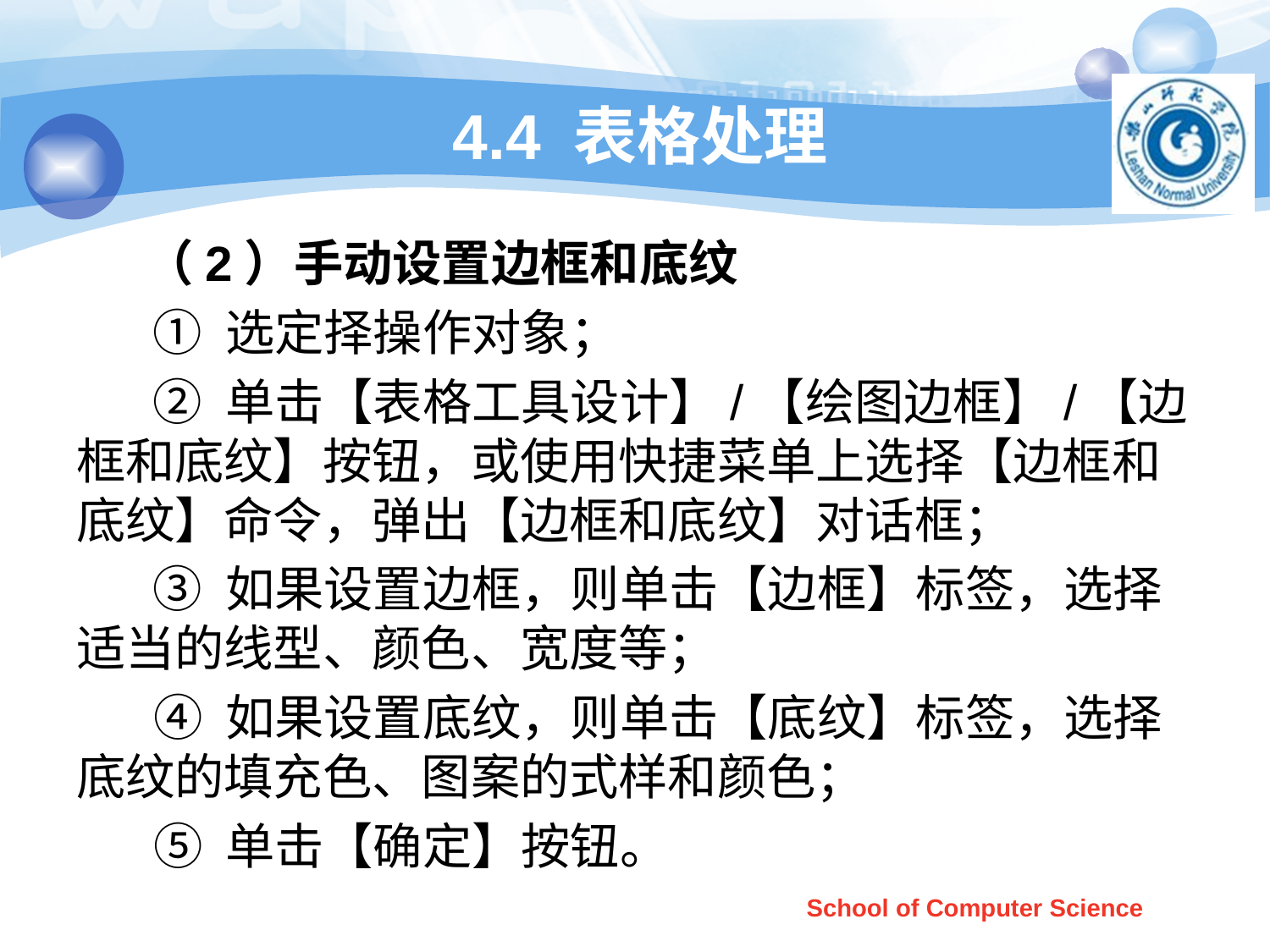

# 4.4 表格处理
     （2）手动设置边框和底纹
       ① 选定择操作对象；
       ② 单击【表格工具设计】/【绘图边框】/【边框和底纹】按钮，或使用快捷菜单上选择【边框和底纹】命令，弹出【边框和底纹】对话框；
       ③ 如果设置边框，则单击【边框】标签，选择适当的线型、颜色、宽度等；
       ④ 如果设置底纹，则单击【底纹】标签，选择底纹的填充色、图案的式样和颜色；
       ⑤ 单击【确定】按钮。
School of Computer Science